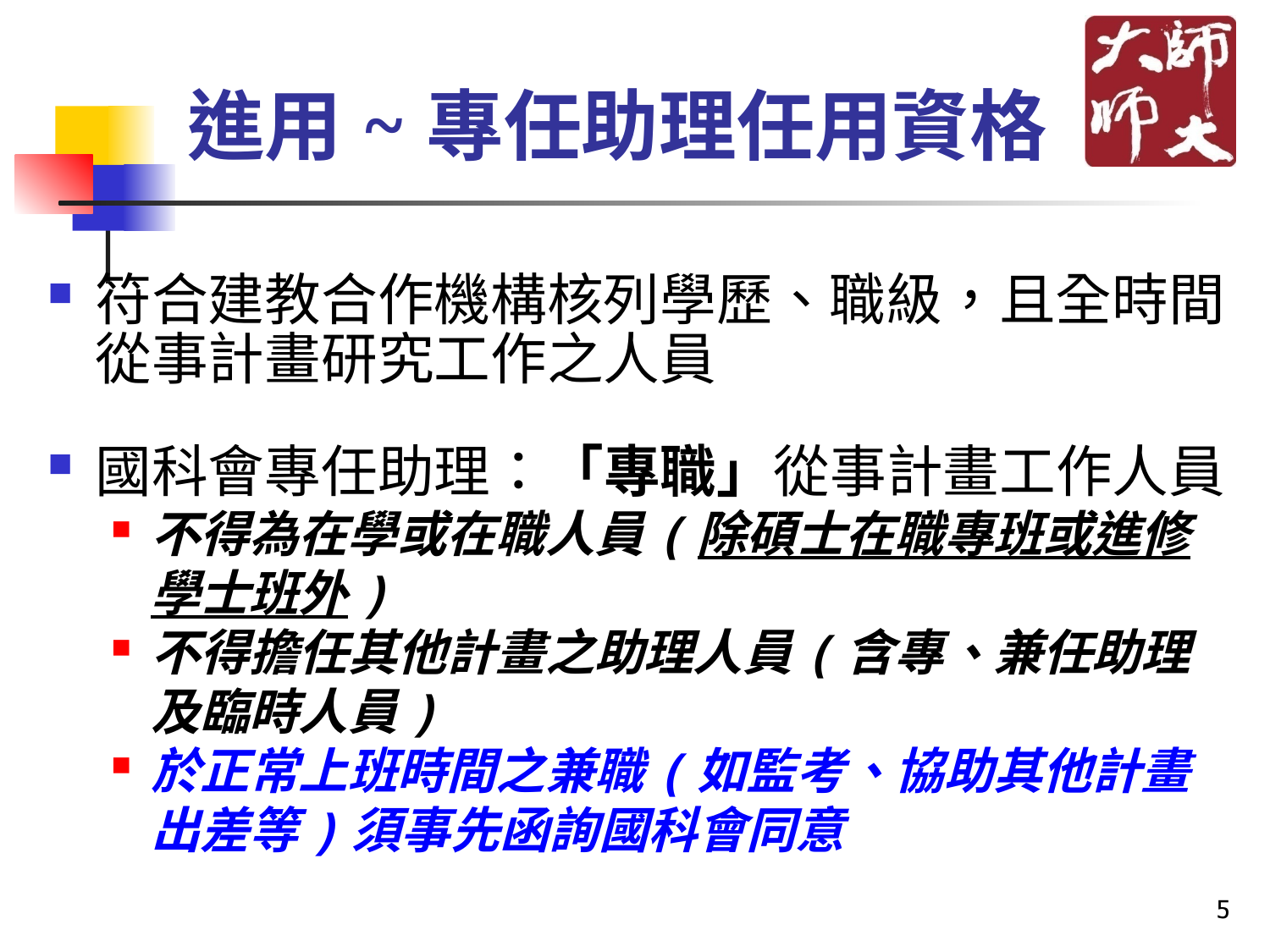

# 進用~專任助理任用資格
符合建教合作機構核列學歷、職級，且全時間從事計畫研究工作之人員
國科會專任助理：「專職」從事計畫工作人員
不得為在學或在職人員(除碩士在職專班或進修學士班外)
不得擔任其他計畫之助理人員(含專、兼任助理及臨時人員)
於正常上班時間之兼職(如監考、協助其他計畫出差等)須事先函詢國科會同意

5